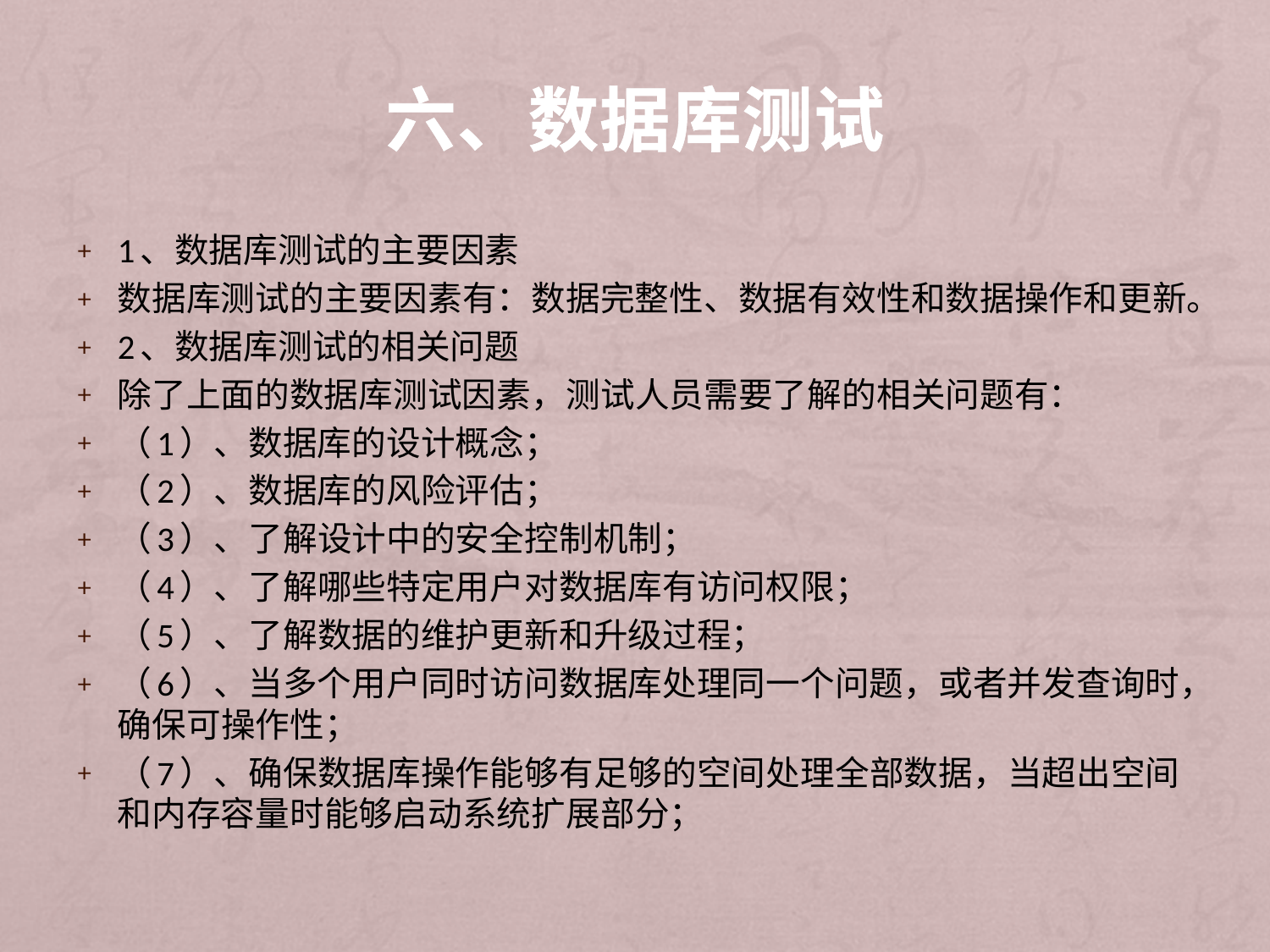

# 六、数据库测试
1、数据库测试的主要因素
数据库测试的主要因素有：数据完整性、数据有效性和数据操作和更新。
2、数据库测试的相关问题
除了上面的数据库测试因素，测试人员需要了解的相关问题有：
（1）、数据库的设计概念；
（2）、数据库的风险评估；
（3）、了解设计中的安全控制机制；
（4）、了解哪些特定用户对数据库有访问权限；
（5）、了解数据的维护更新和升级过程；
（6）、当多个用户同时访问数据库处理同一个问题，或者并发查询时，确保可操作性；
（7）、确保数据库操作能够有足够的空间处理全部数据，当超出空间和内存容量时能够启动系统扩展部分；